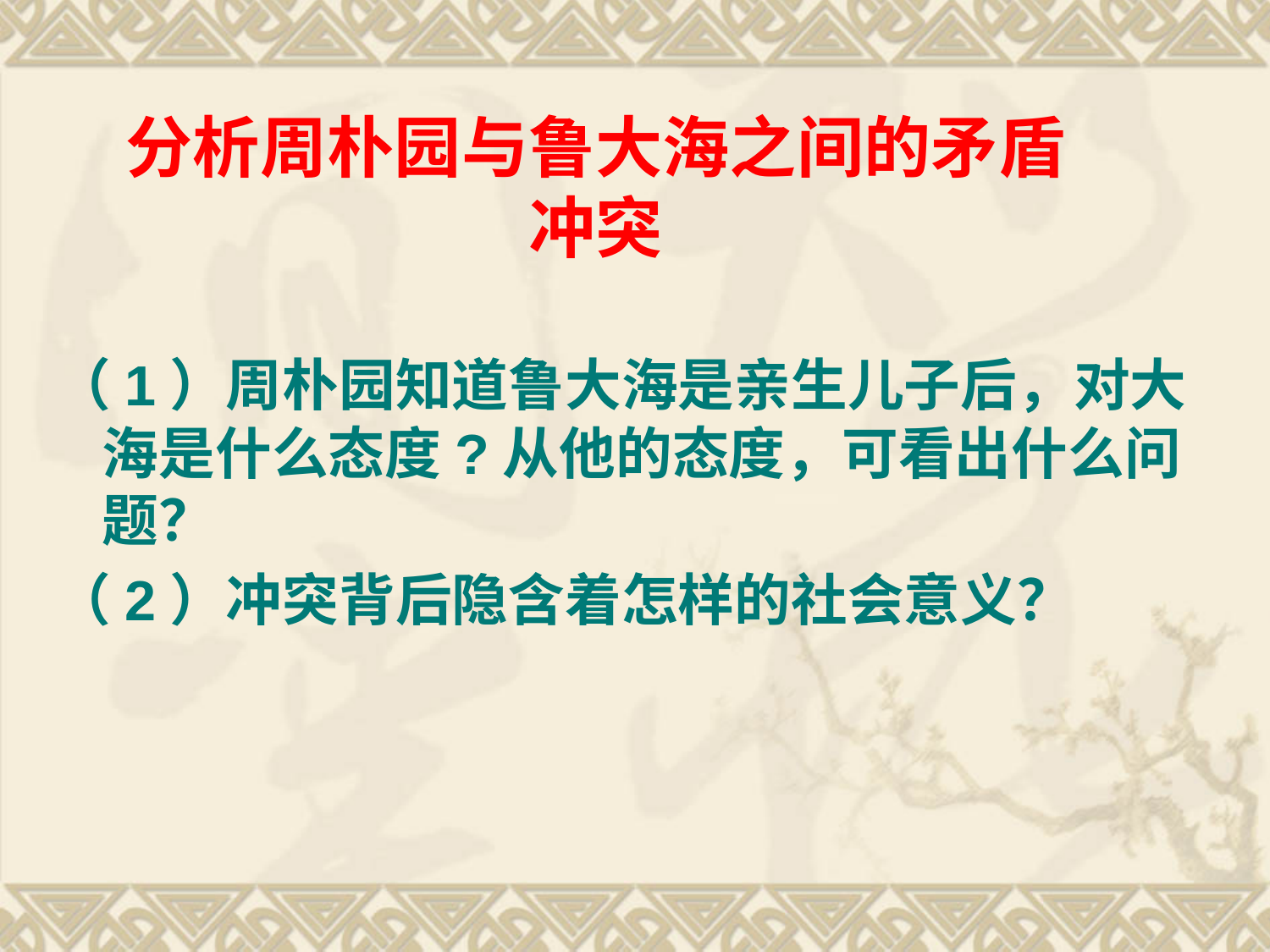

# 分析周朴园与鲁大海之间的矛盾冲突

（1）周朴园知道鲁大海是亲生儿子后，对大海是什么态度?从他的态度，可看出什么问题？
（2）冲突背后隐含着怎样的社会意义？